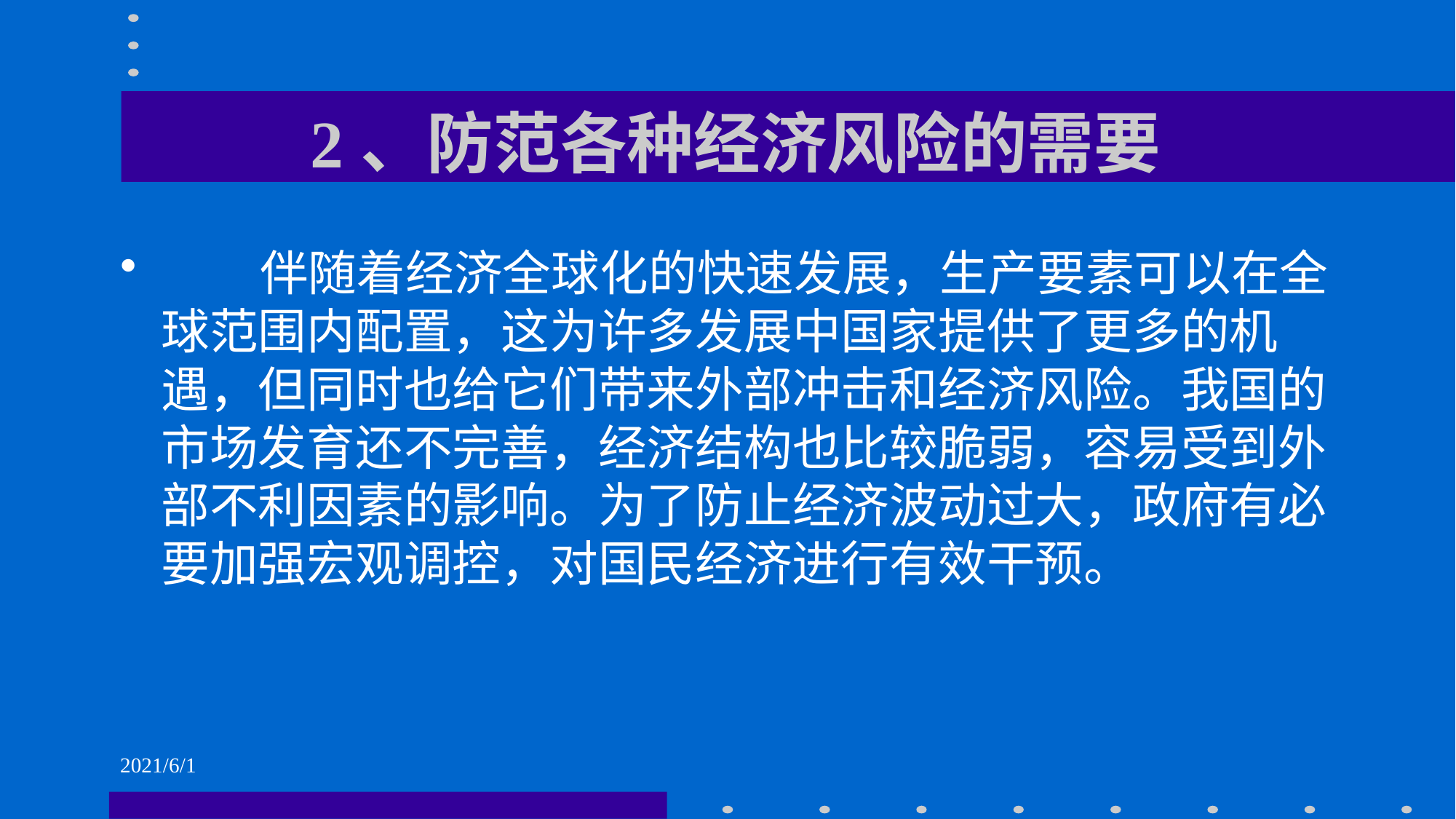

# 2、防范各种经济风险的需要
        伴随着经济全球化的快速发展，生产要素可以在全球范围内配置，这为许多发展中国家提供了更多的机遇，但同时也给它们带来外部冲击和经济风险。我国的市场发育还不完善，经济结构也比较脆弱，容易受到外部不利因素的影响。为了防止经济波动过大，政府有必要加强宏观调控，对国民经济进行有效干预。
2021/6/1